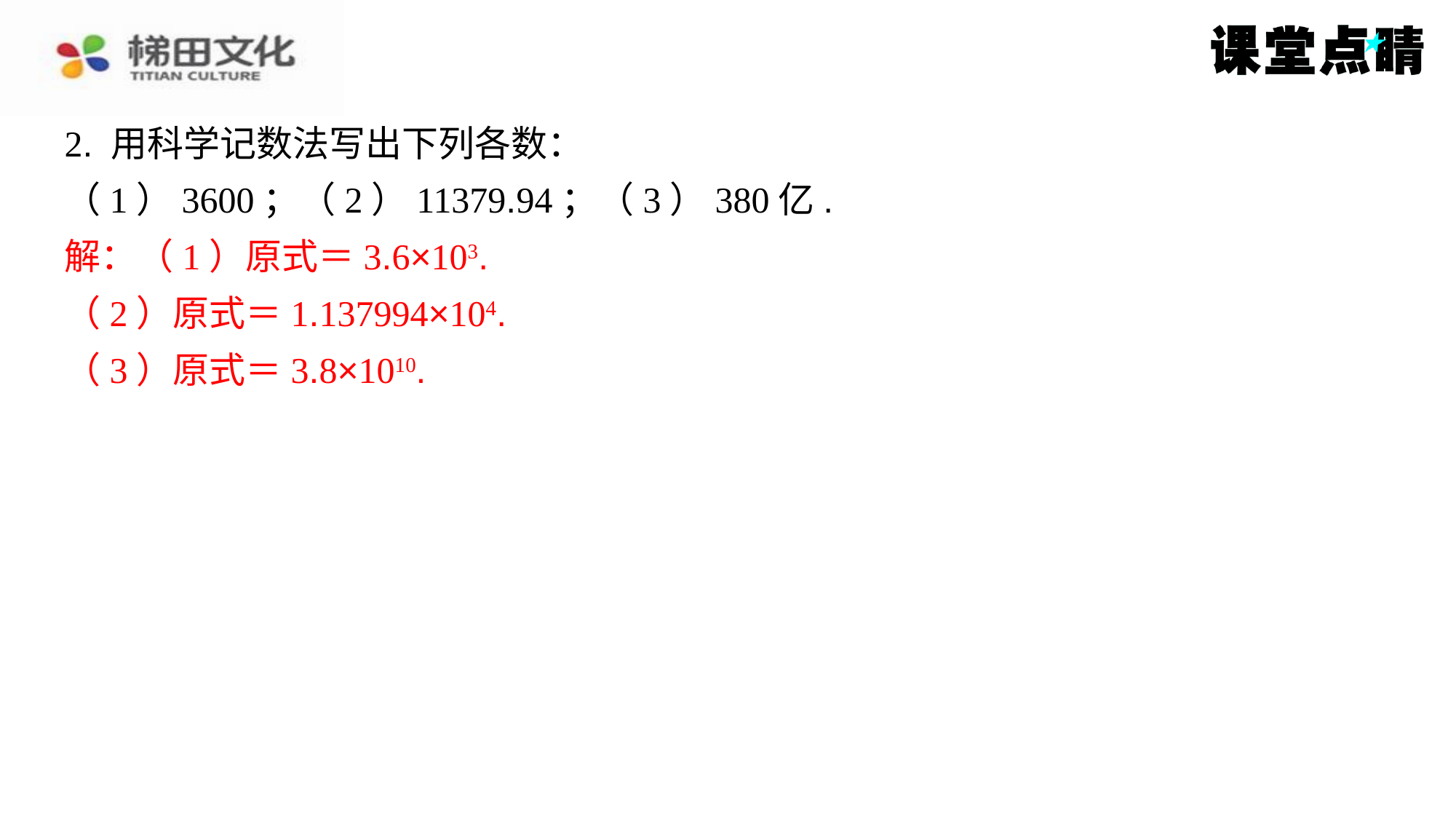

2. 用科学记数法写出下列各数：
（1）3600；（2）11379.94；（3）380亿.
解：（1）原式＝3.6×103.
（2）原式＝1.137994×104.
（3）原式＝3.8×1010.
解：（1）原式＝3.6×103.
（2）原式＝1.137994×104.
（3）原式＝3.8×1010.